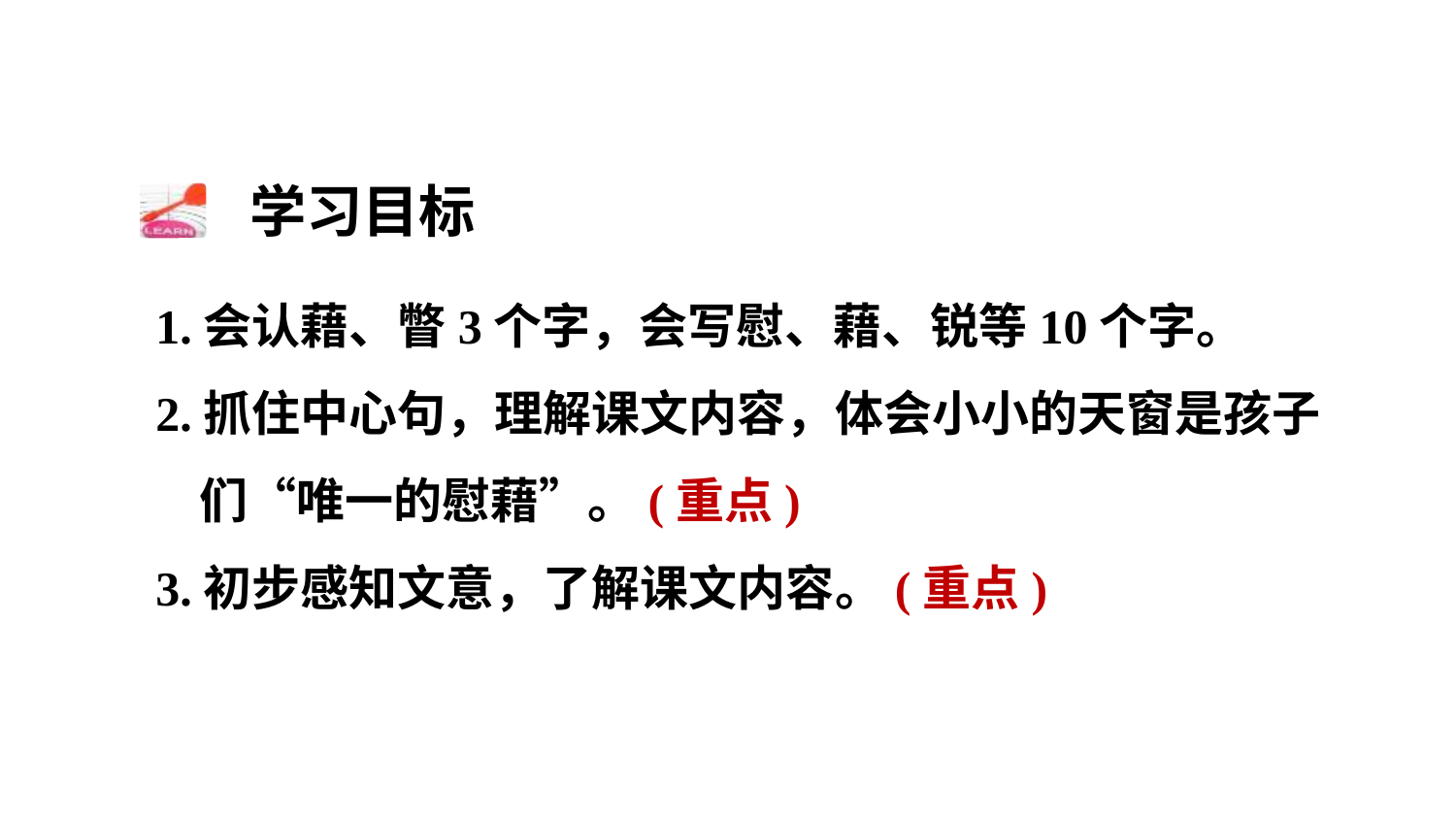

学习目标

1.会认藉、瞥3个字，会写慰、藉、锐等10个字。
2.抓住中心句，理解课文内容，体会小小的天窗是孩子们“唯一的慰藉”。(重点)
3.初步感知文意，了解课文内容。(重点)